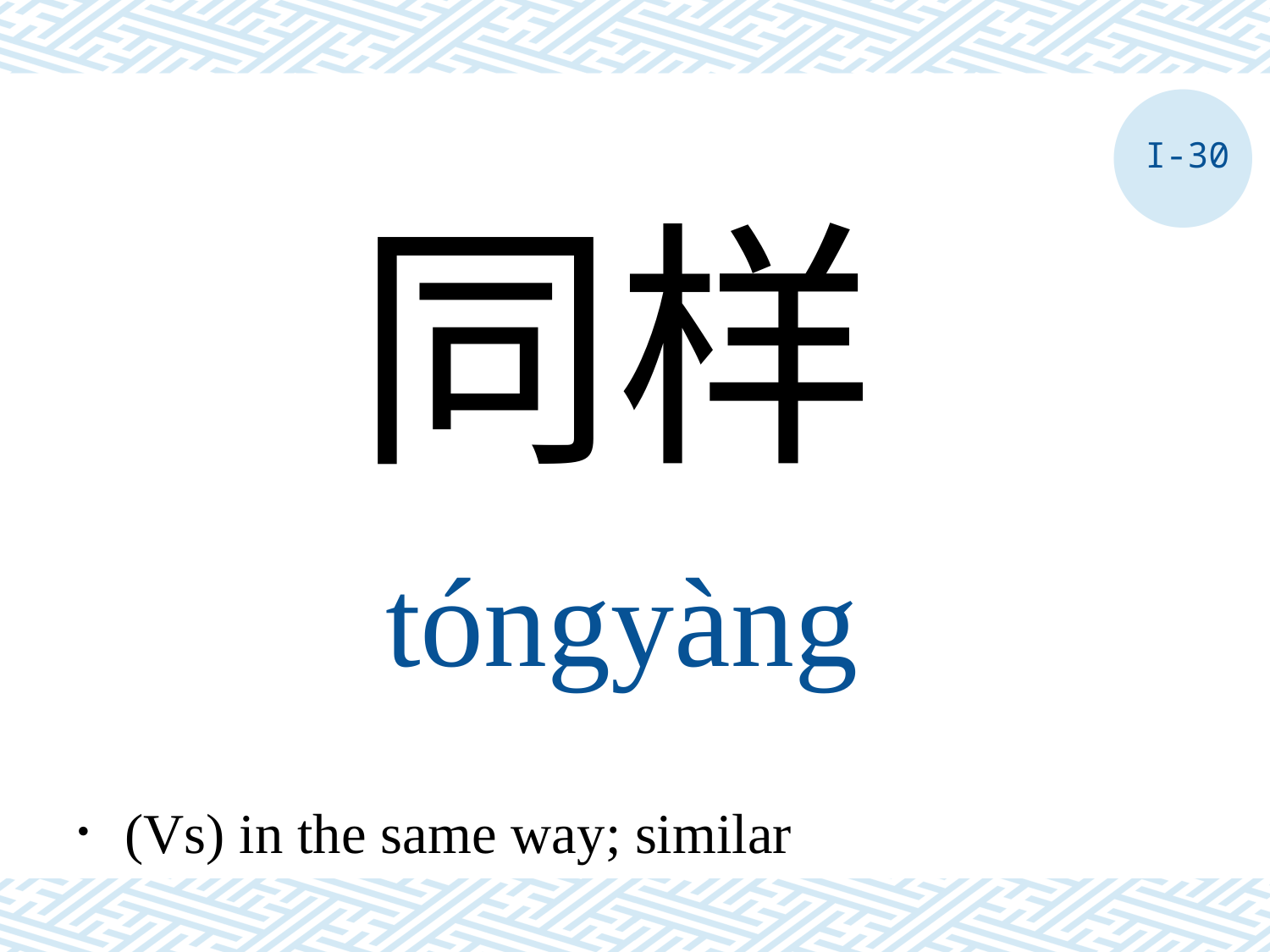

I-30

同样
tóngyàng
．(Vs) in the same way; similar